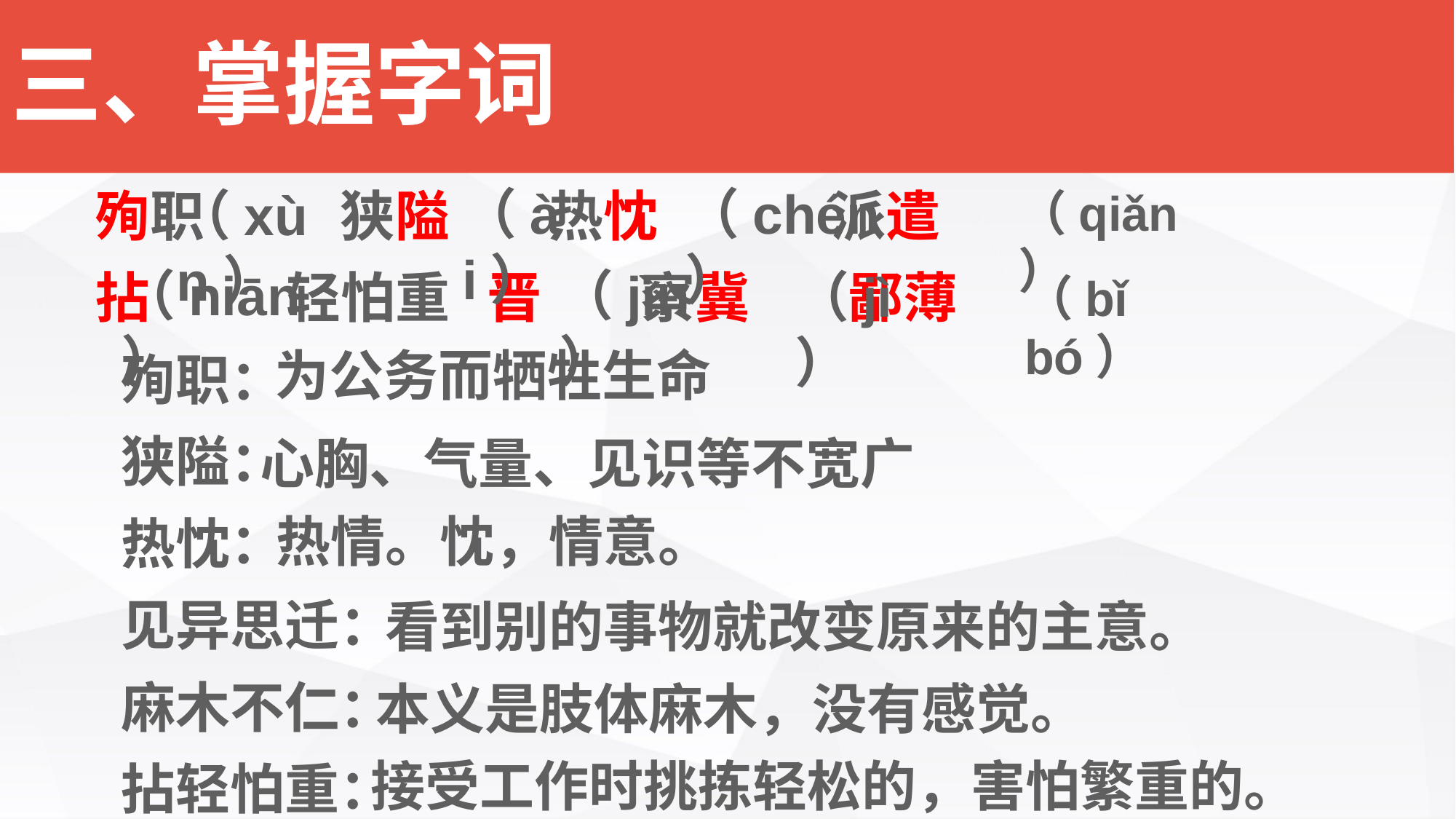

三、掌握字词
殉职           狭隘        热忱              派遣
拈           轻怕重   晋        察冀        鄙薄
 殉职：
 狭隘：
 热忱：
 见异思迁：
 麻木不仁：
 拈轻怕重：
（chén）
（ài）
（xùn）
（qiǎn）
（niān）
（jìn）
（jì）
（bǐ bó）
为公务而牺牲生命
心胸、气量、见识等不宽广
热情。忱，情意。
看到别的事物就改变原来的主意。
本义是肢体麻木，没有感觉。
接受工作时挑拣轻松的，害怕繁重的。